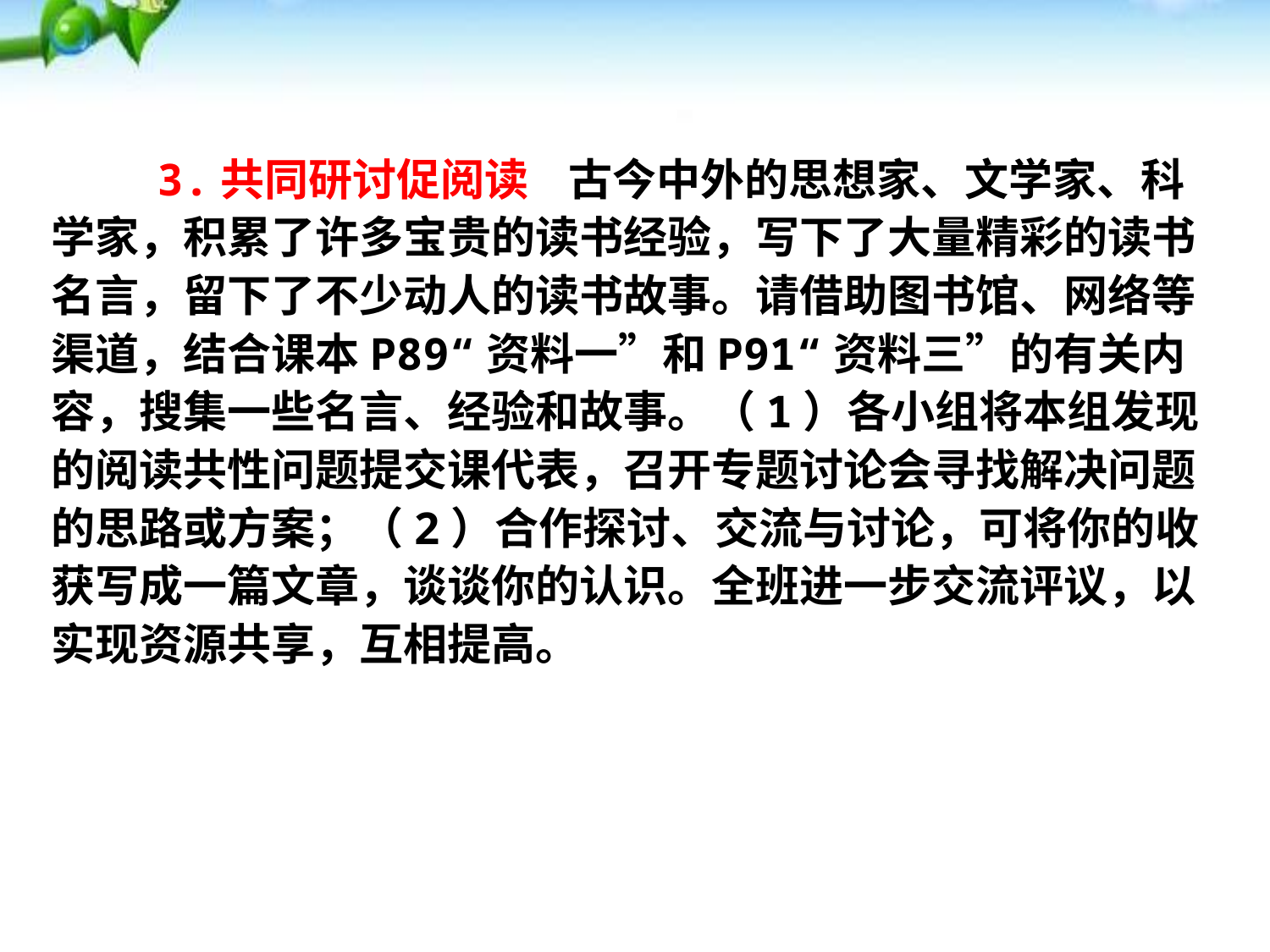

3.共同研讨促阅读    古今中外的思想家、文学家、科学家，积累了许多宝贵的读书经验，写下了大量精彩的读书名言，留下了不少动人的读书故事。请借助图书馆、网络等渠道，结合课本P89“资料一”和P91“资料三”的有关内容，搜集一些名言、经验和故事。（1）各小组将本组发现的阅读共性问题提交课代表，召开专题讨论会寻找解决问题的思路或方案；（2）合作探讨、交流与讨论，可将你的收获写成一篇文章，谈谈你的认识。全班进一步交流评议，以实现资源共享，互相提高。